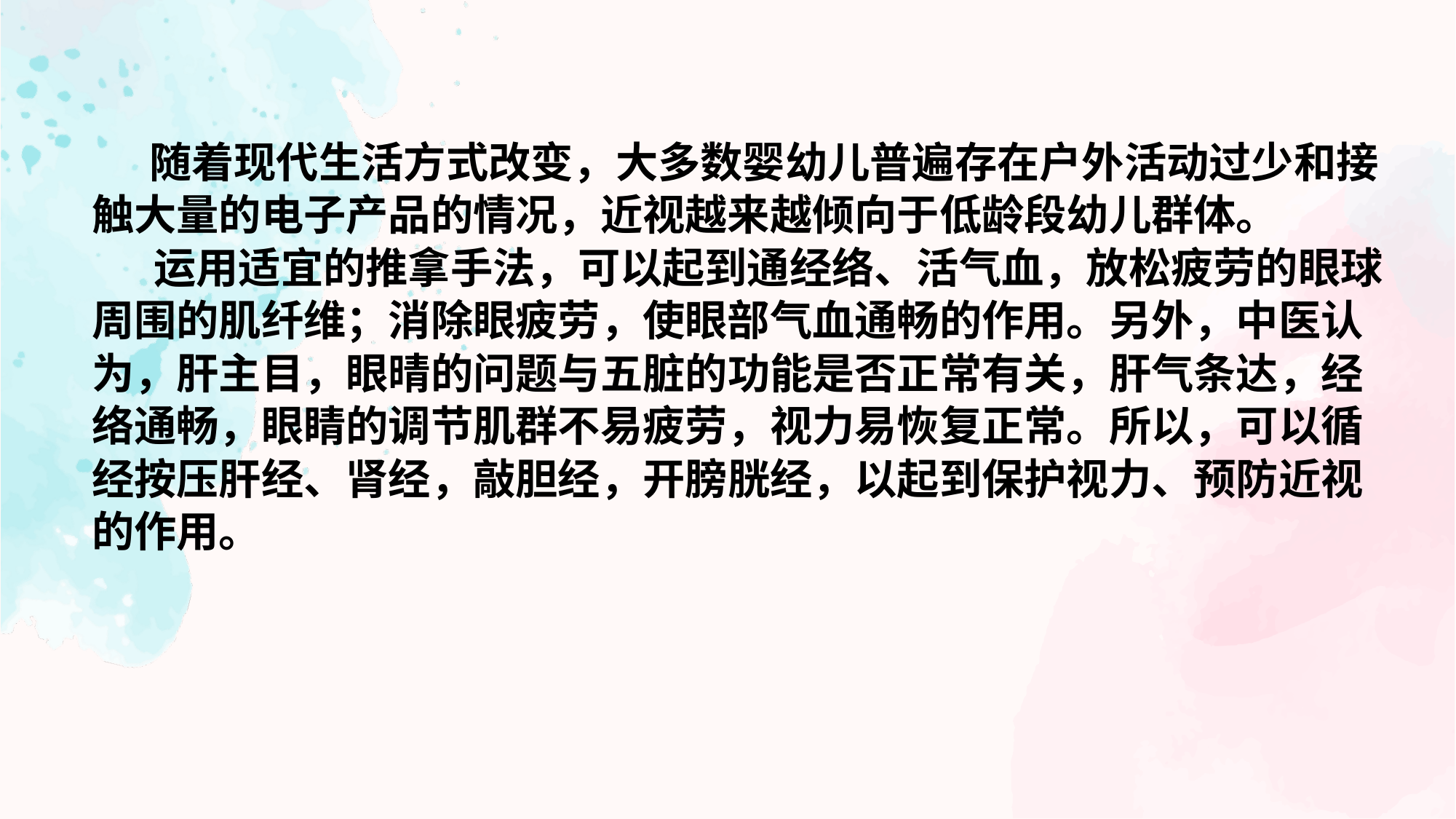

随着现代生活方式改变，大多数婴幼儿普遍存在户外活动过少和接触大量的电子产品的情况，近视越来越倾向于低龄段幼儿群体。
  运用适宜的推拿手法，可以起到通经络、活气血，放松疲劳的眼球周围的肌纤维；消除眼疲劳，使眼部气血通畅的作用。另外，中医认为，肝主目，眼晴的问题与五脏的功能是否正常有关，肝气条达，经络通畅，眼睛的调节肌群不易疲劳，视力易恢复正常。所以，可以循经按压肝经、肾经，敲胆经，开膀胱经，以起到保护视力、预防近视的作用。